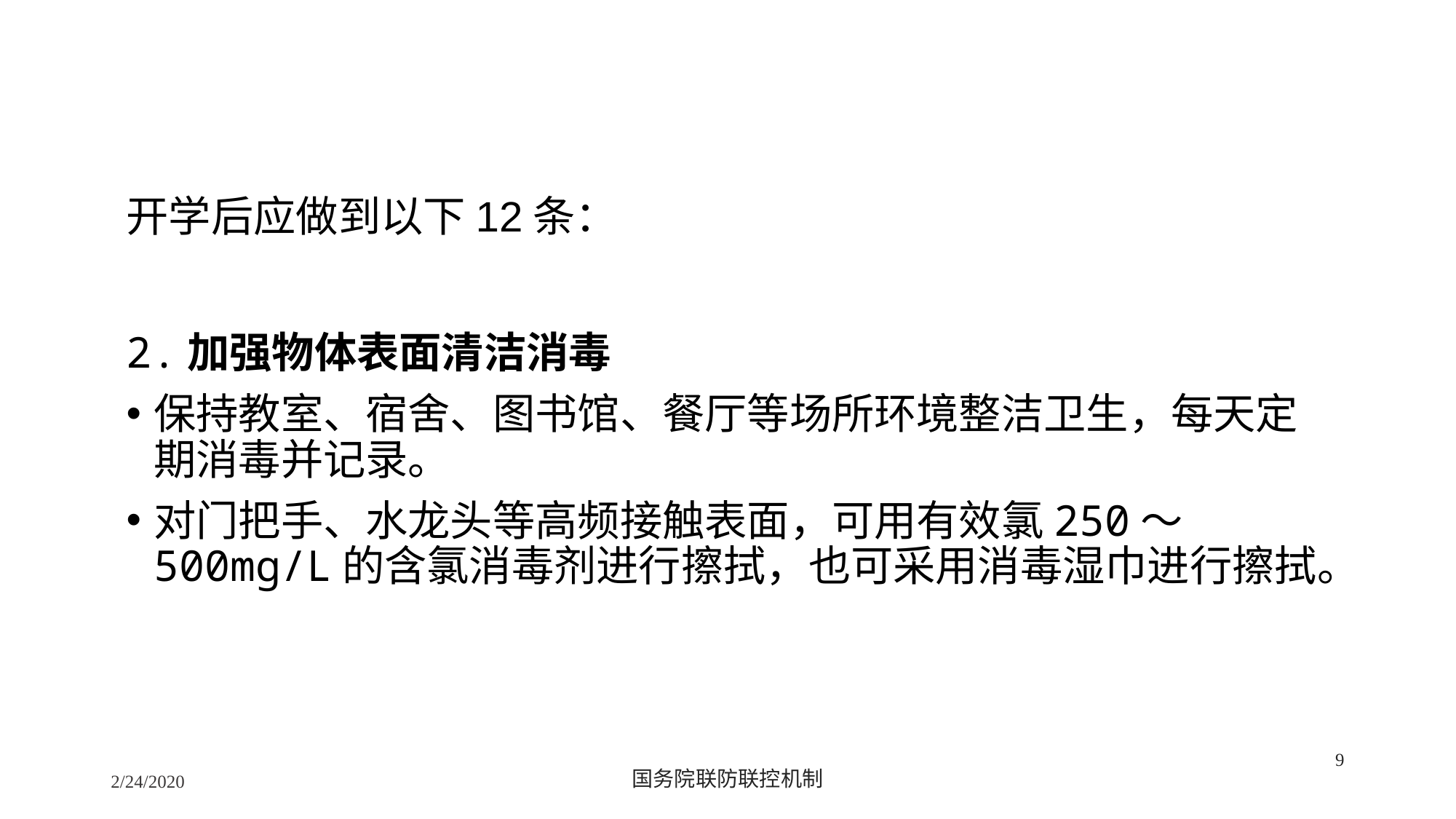

开学后应做到以下12条：

2.加强物体表面清洁消毒
保持教室、宿舍、图书馆、餐厅等场所环境整洁卫生，每天定期消毒并记录。
对门把手、水龙头等高频接触表面，可用有效氯250～500mg/L的含氯消毒剂进行擦拭，也可采用消毒湿巾进行擦拭。
9
2/24/2020
国务院联防联控机制